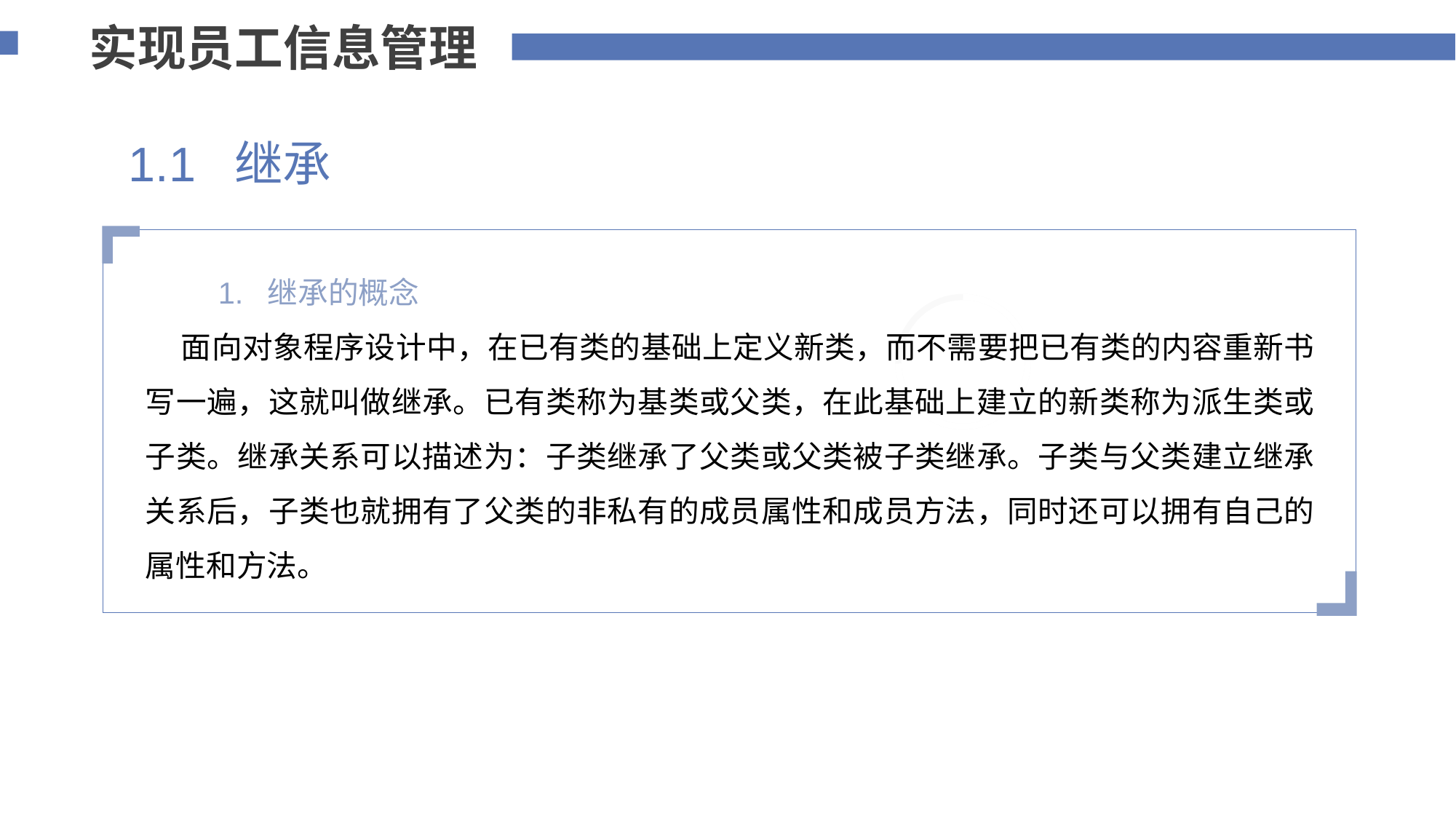

实现员工信息管理

1.1  继承

    1.  继承的概念
    面向对象程序设计中，在已有类的基础上定义新类，而不需要把已有类的内容重新书写一遍，这就叫做继承。已有类称为基类或父类，在此基础上建立的新类称为派生类或子类。继承关系可以描述为：子类继承了父类或父类被子类继承。子类与父类建立继承关系后，子类也就拥有了父类的非私有的成员属性和成员方法，同时还可以拥有自己的属性和方法。
添加标题内容
您的内容打在这里，或者通过复制您的文本后，在此框中选择粘贴，并选择只保留文字。

75%